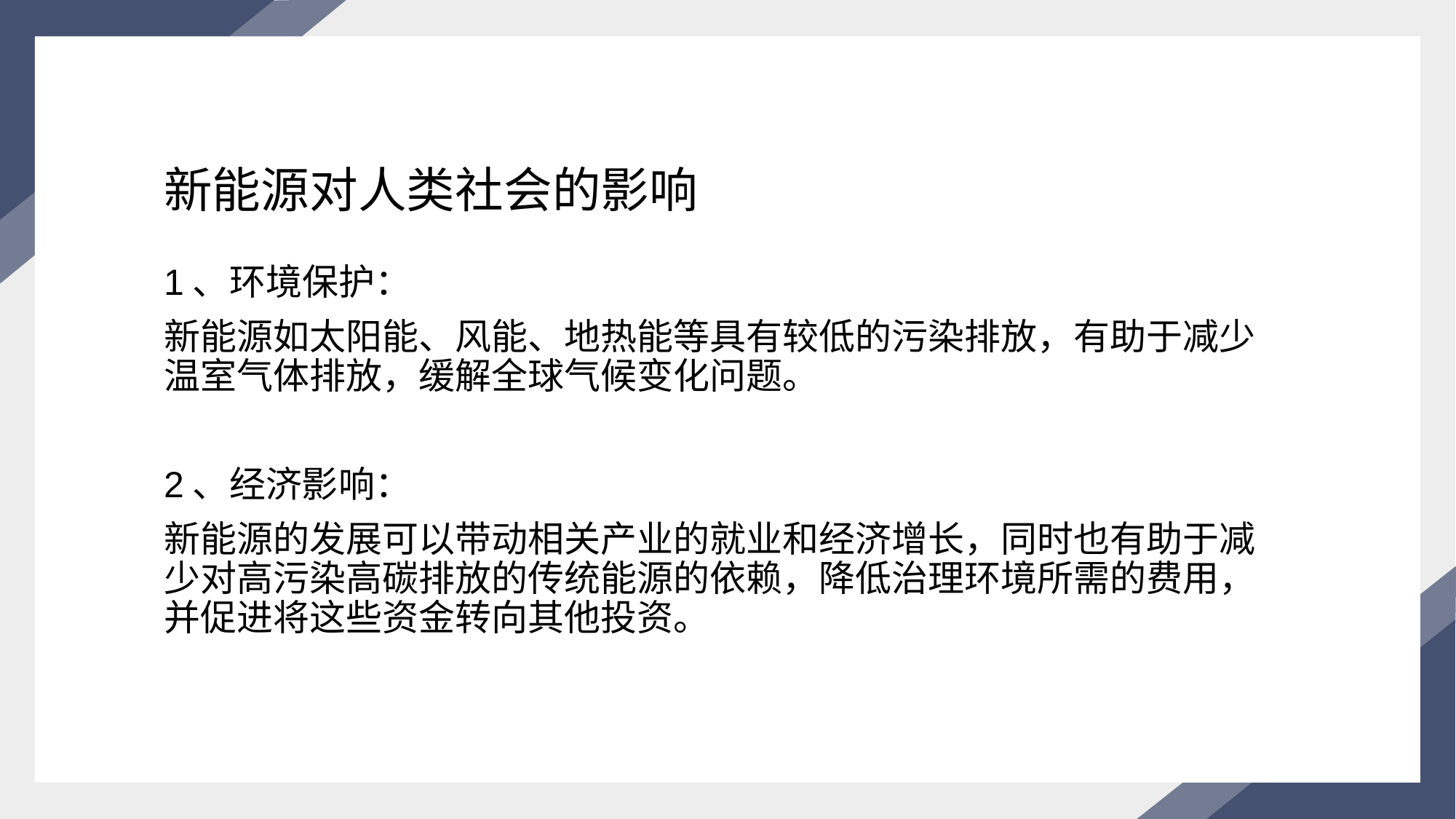

# 新能源对人类社会的影响
1、环境保护：
新能源如太阳能、风能、地热能等具有较低的污染排放，有助于减少温室气体排放，缓解全球气候变化问题。

2、经济影响：
新能源的发展可以带动相关产业的就业和经济增长，同时也有助于减少对高污染高碳排放的传统能源的依赖，降低治理环境所需的费用，并促进将这些资金转向其他投资。